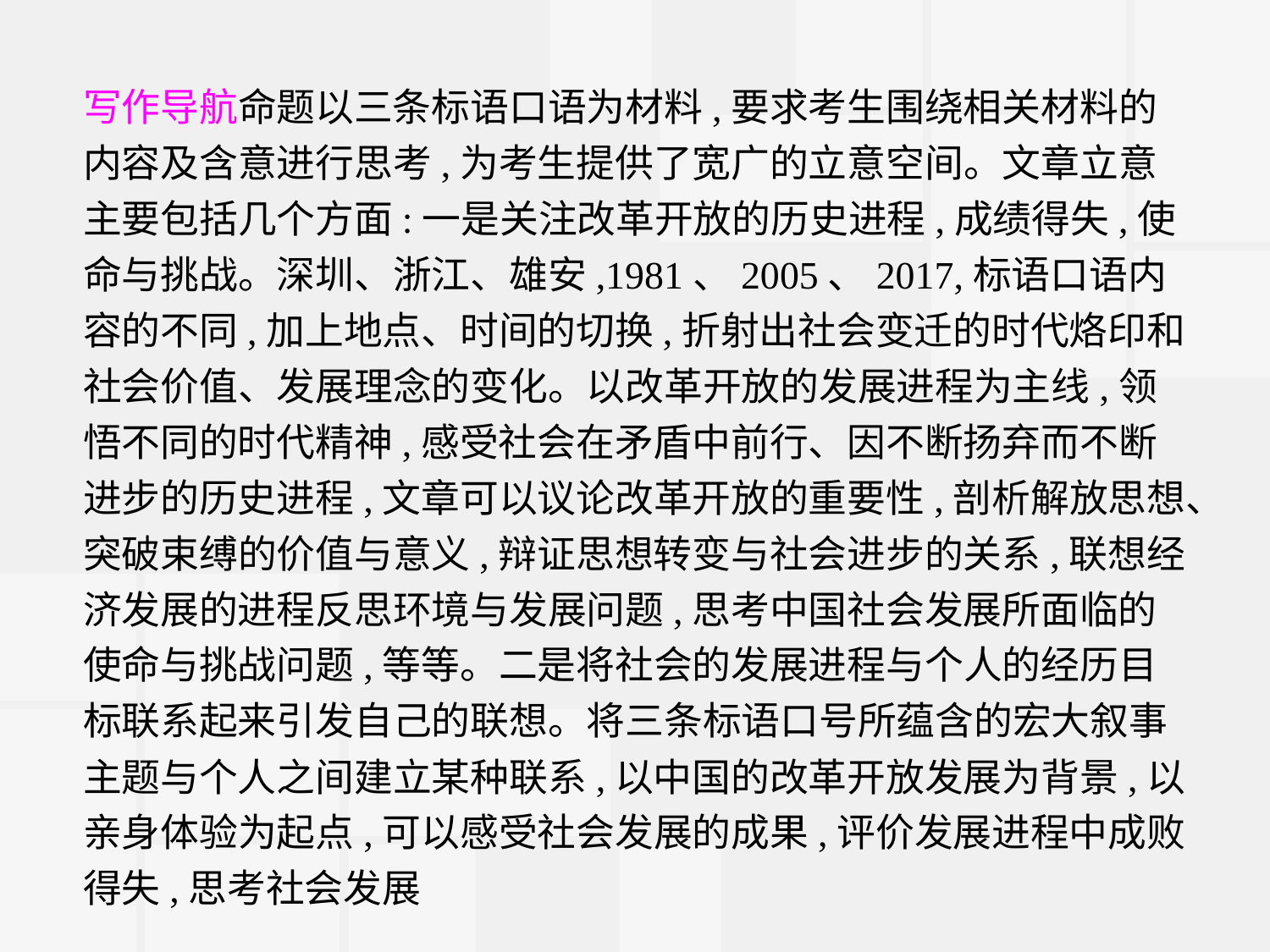

写作导航命题以三条标语口语为材料,要求考生围绕相关材料的内容及含意进行思考,为考生提供了宽广的立意空间。文章立意主要包括几个方面:一是关注改革开放的历史进程,成绩得失,使命与挑战。深圳、浙江、雄安,1981、2005、2017,标语口语内容的不同,加上地点、时间的切换,折射出社会变迁的时代烙印和社会价值、发展理念的变化。以改革开放的发展进程为主线,领悟不同的时代精神,感受社会在矛盾中前行、因不断扬弃而不断进步的历史进程,文章可以议论改革开放的重要性,剖析解放思想、突破束缚的价值与意义,辩证思想转变与社会进步的关系,联想经济发展的进程反思环境与发展问题,思考中国社会发展所面临的使命与挑战问题,等等。二是将社会的发展进程与个人的经历目标联系起来引发自己的联想。将三条标语口号所蕴含的宏大叙事主题与个人之间建立某种联系,以中国的改革开放发展为背景,以亲身体验为起点,可以感受社会发展的成果,评价发展进程中成败得失,思考社会发展